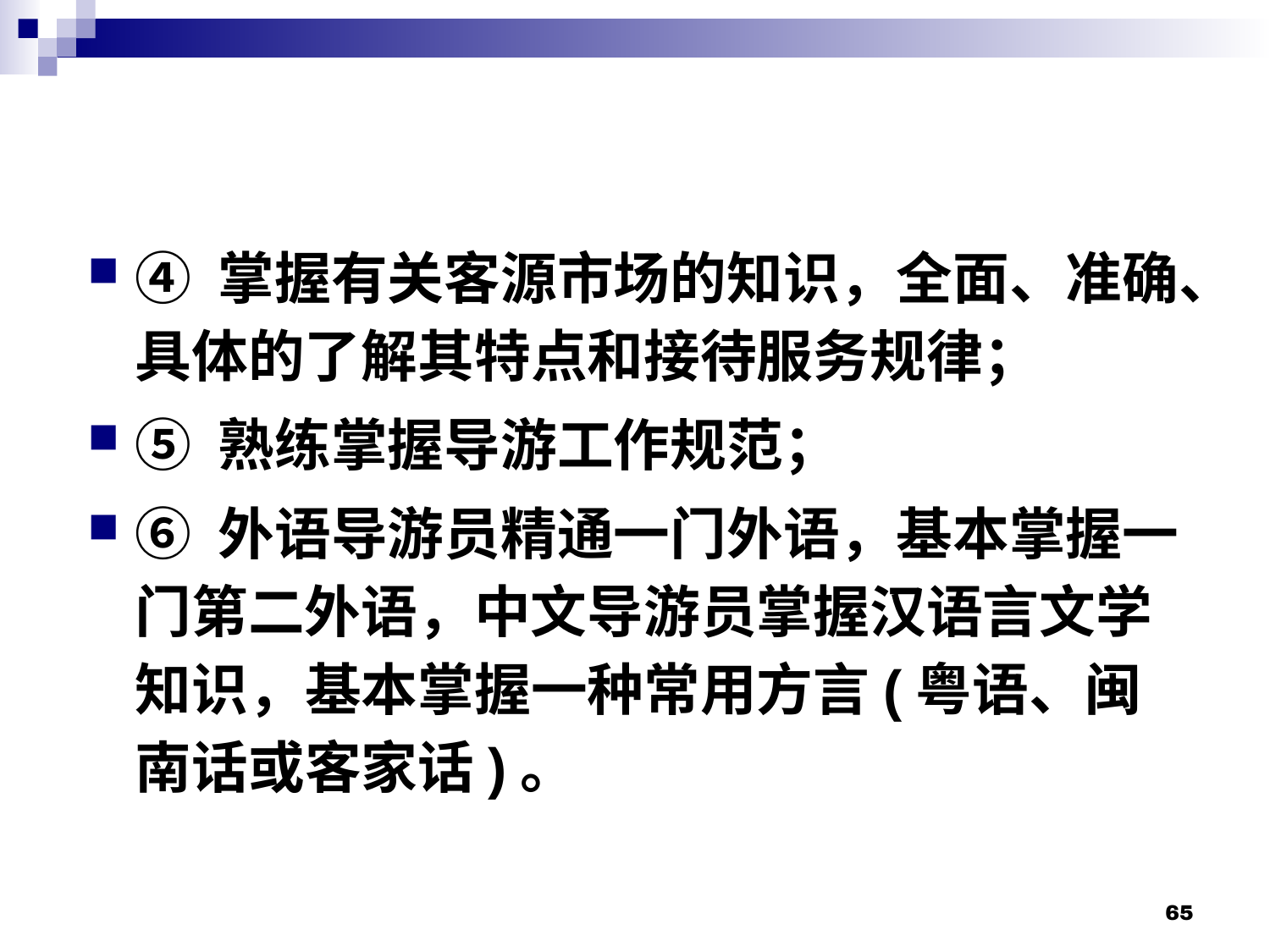

# ④ 掌握有关客源市场的知识，全面、准确、具体的了解其特点和接待服务规律；
⑤ 熟练掌握导游工作规范；
⑥ 外语导游员精通一门外语，基本掌握一门第二外语，中文导游员掌握汉语言文学知识，基本掌握一种常用方言(粤语、闽南话或客家话)。
65